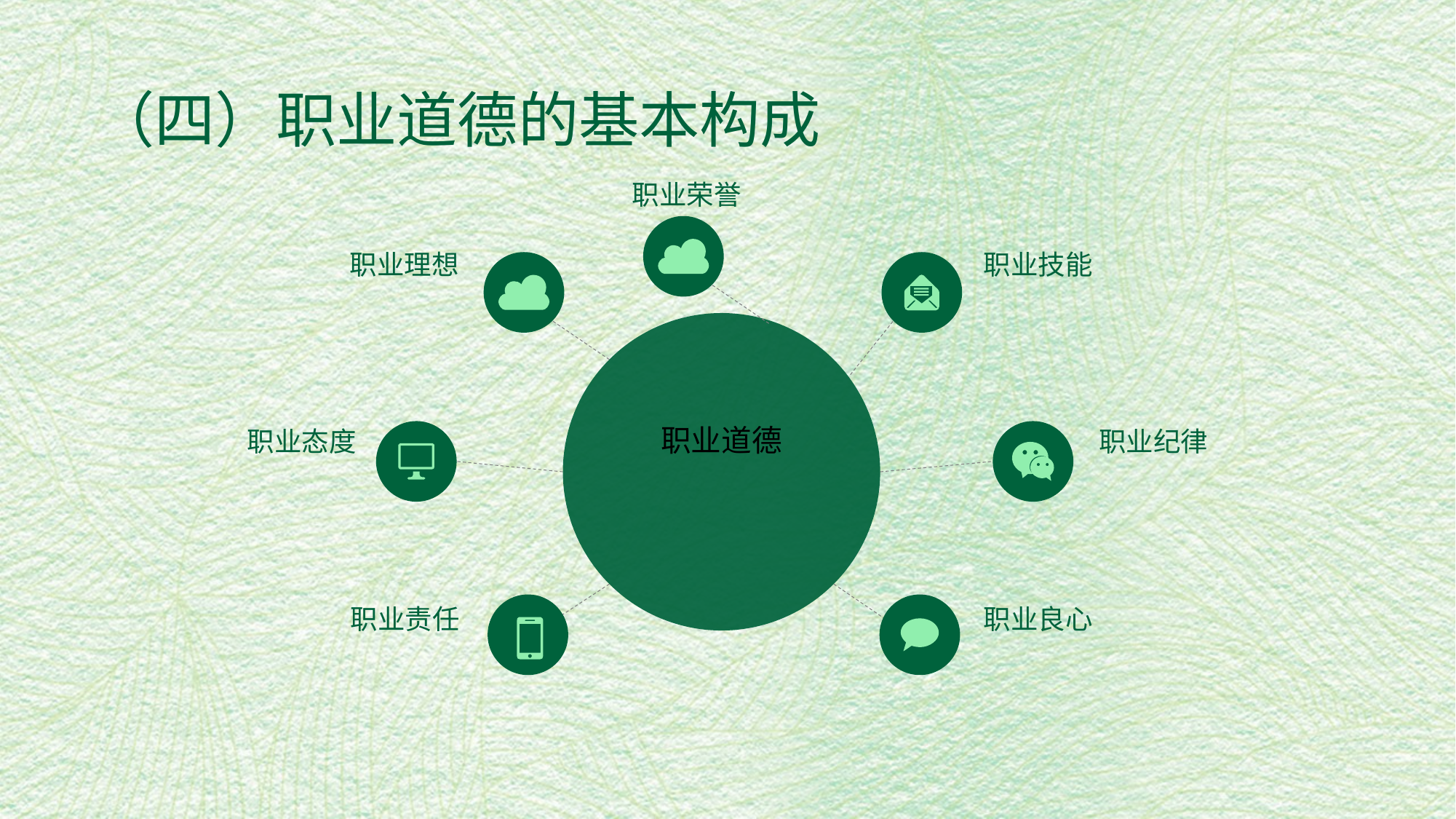

（四）职业道德的基本构成
职业荣誉

职业理想
职业技能

职业态度
职业纪律
职业道德

职业责任
职业良心